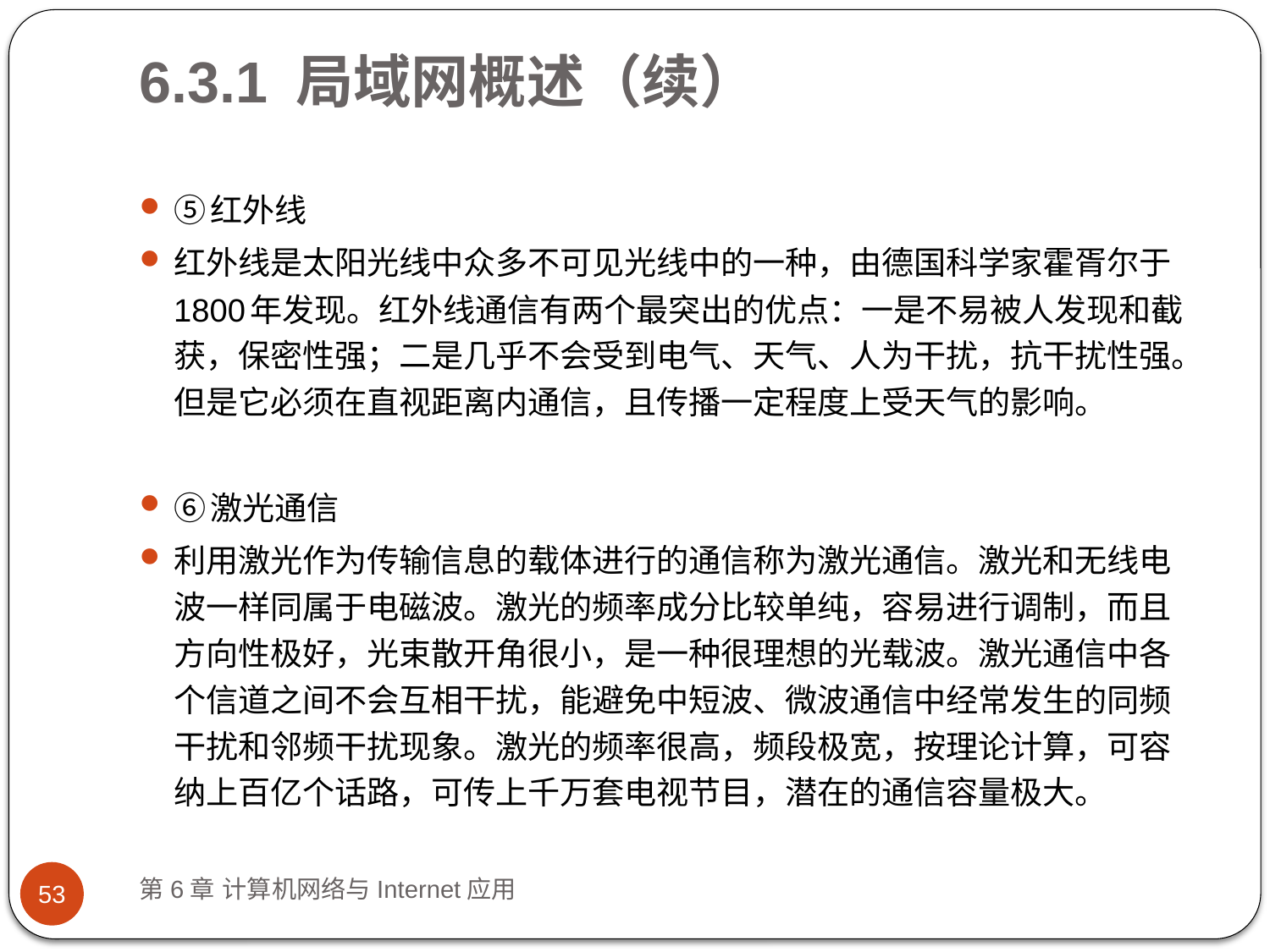

# 6.3.1 局域网概述（续）
⑤红外线
红外线是太阳光线中众多不可见光线中的一种，由德国科学家霍胥尔于1800年发现。红外线通信有两个最突出的优点：一是不易被人发现和截获，保密性强；二是几乎不会受到电气、天气、人为干扰，抗干扰性强。但是它必须在直视距离内通信，且传播一定程度上受天气的影响。

⑥激光通信
利用激光作为传输信息的载体进行的通信称为激光通信。激光和无线电波一样同属于电磁波。激光的频率成分比较单纯，容易进行调制，而且方向性极好，光束散开角很小，是一种很理想的光载波。激光通信中各个信道之间不会互相干扰，能避免中短波、微波通信中经常发生的同频干扰和邻频干扰现象。激光的频率很高，频段极宽，按理论计算，可容纳上百亿个话路，可传上千万套电视节目，潜在的通信容量极大。

第6章 计算机网络与Internet应用
53